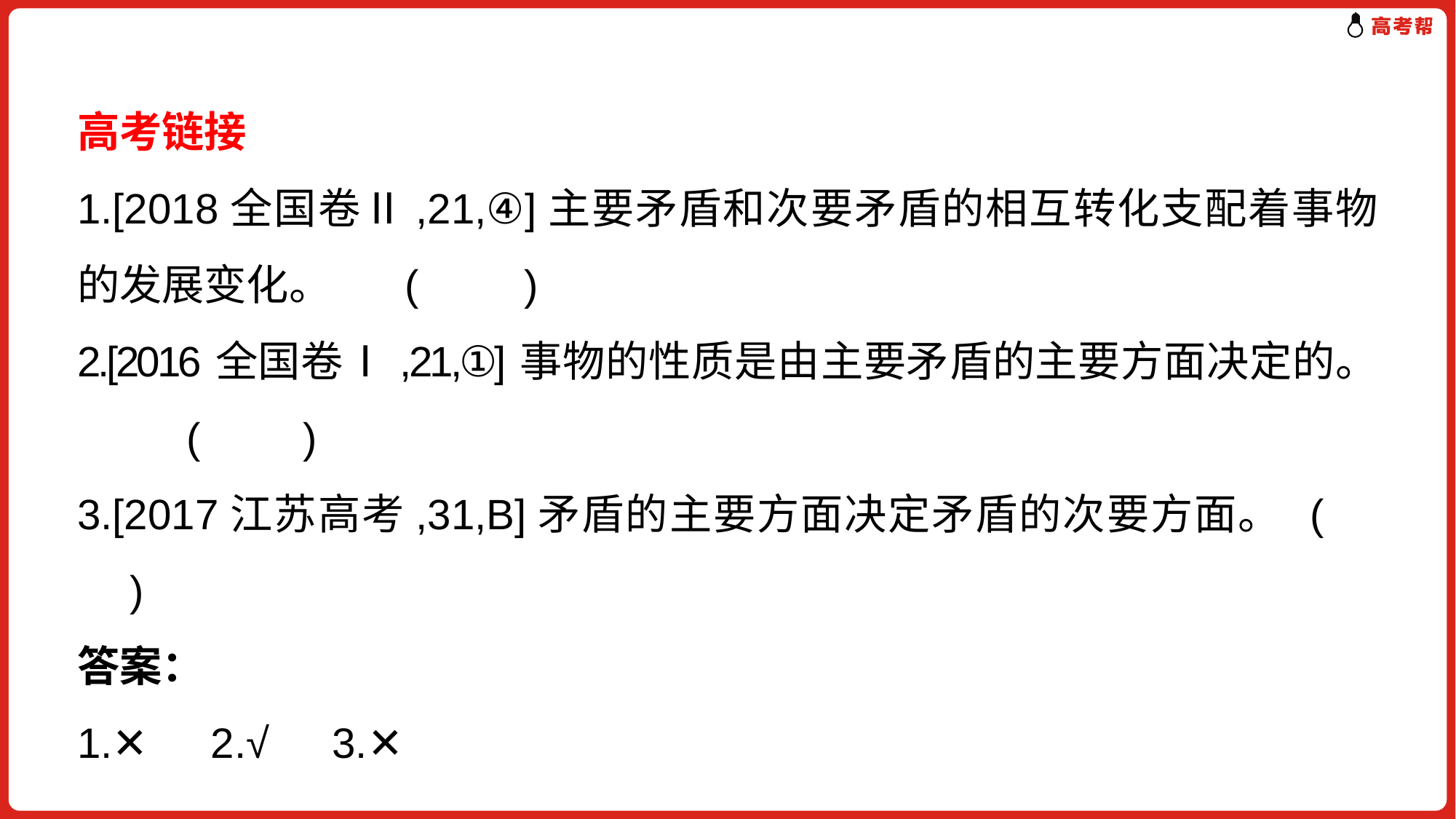

高考链接
1.[2018全国卷Ⅱ,21,④]主要矛盾和次要矛盾的相互转化支配着事物的发展变化。	(　　)
2.[2016全国卷Ⅰ,21,①]事物的性质是由主要矛盾的主要方面决定的。	(　　)
3.[2017江苏高考,31,B]矛盾的主要方面决定矛盾的次要方面。	(　　)
答案：
1.✕　2.√　3.✕